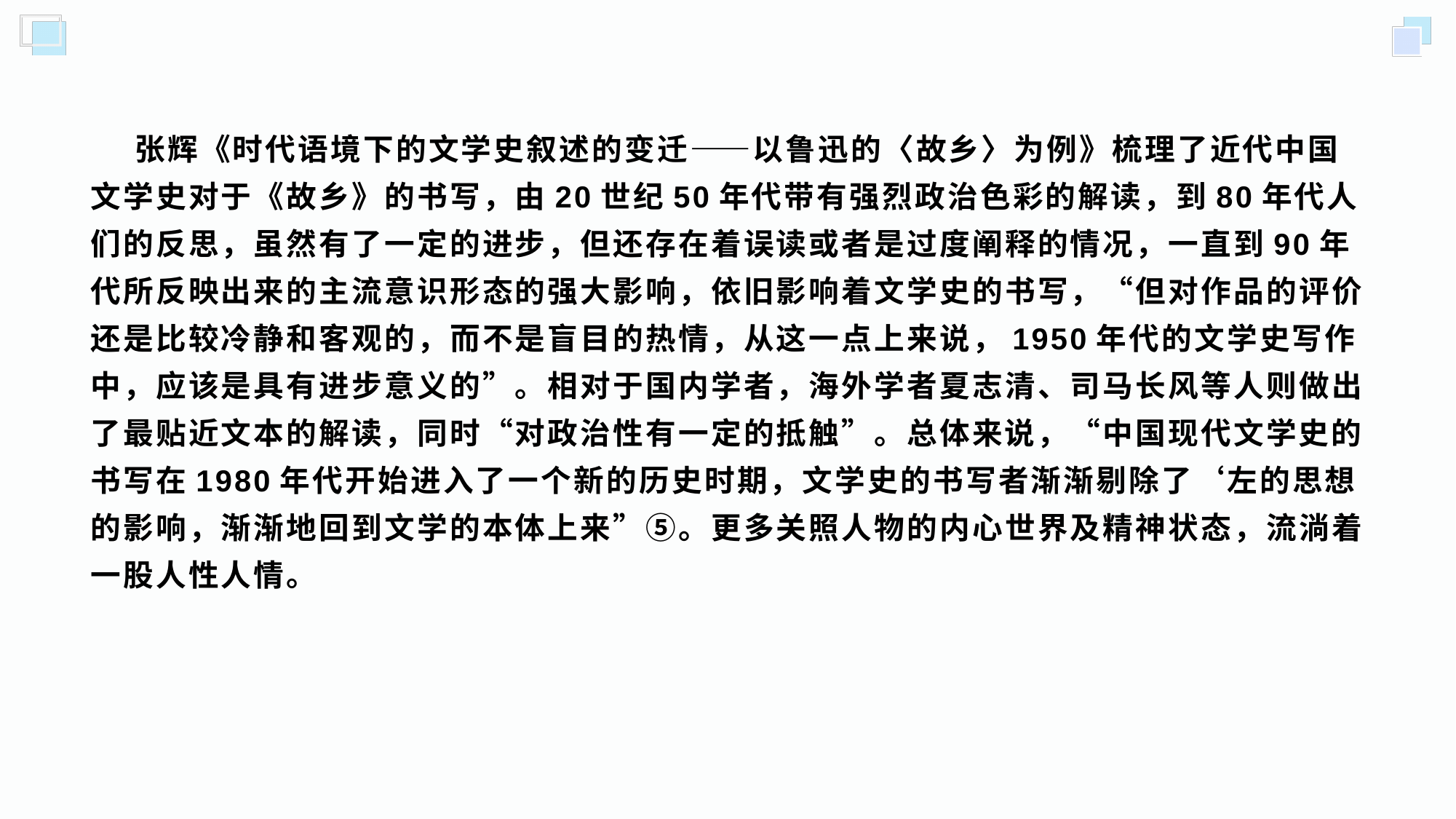

张辉《时代语境下的文学史叙述的变迁——以鲁迅的〈故乡〉为例》梳理了近代中国文学史对于《故乡》的书写，由20世纪50年代带有强烈政治色彩的解读，到80年代人们的反思，虽然有了一定的进步，但还存在着误读或者是过度阐释的情况，一直到90年代所反映出来的主流意识形态的强大影响，依旧影响着文学史的书写，“但对作品的评价还是比较冷静和客观的，而不是盲目的热情，从这一点上来说，1950年代的文学史写作中，应该是具有进步意义的”。相对于国内学者，海外学者夏志清、司马长风等人则做出了最贴近文本的解读，同时“对政治性有一定的抵触”。总体来说，“中国现代文学史的书写在1980年代开始进入了一个新的历史时期，文学史的书写者渐渐剔除了‘左的思想的影响，渐渐地回到文学的本体上来”⑤。更多关照人物的内心世界及精神状态，流淌着一股人性人情。